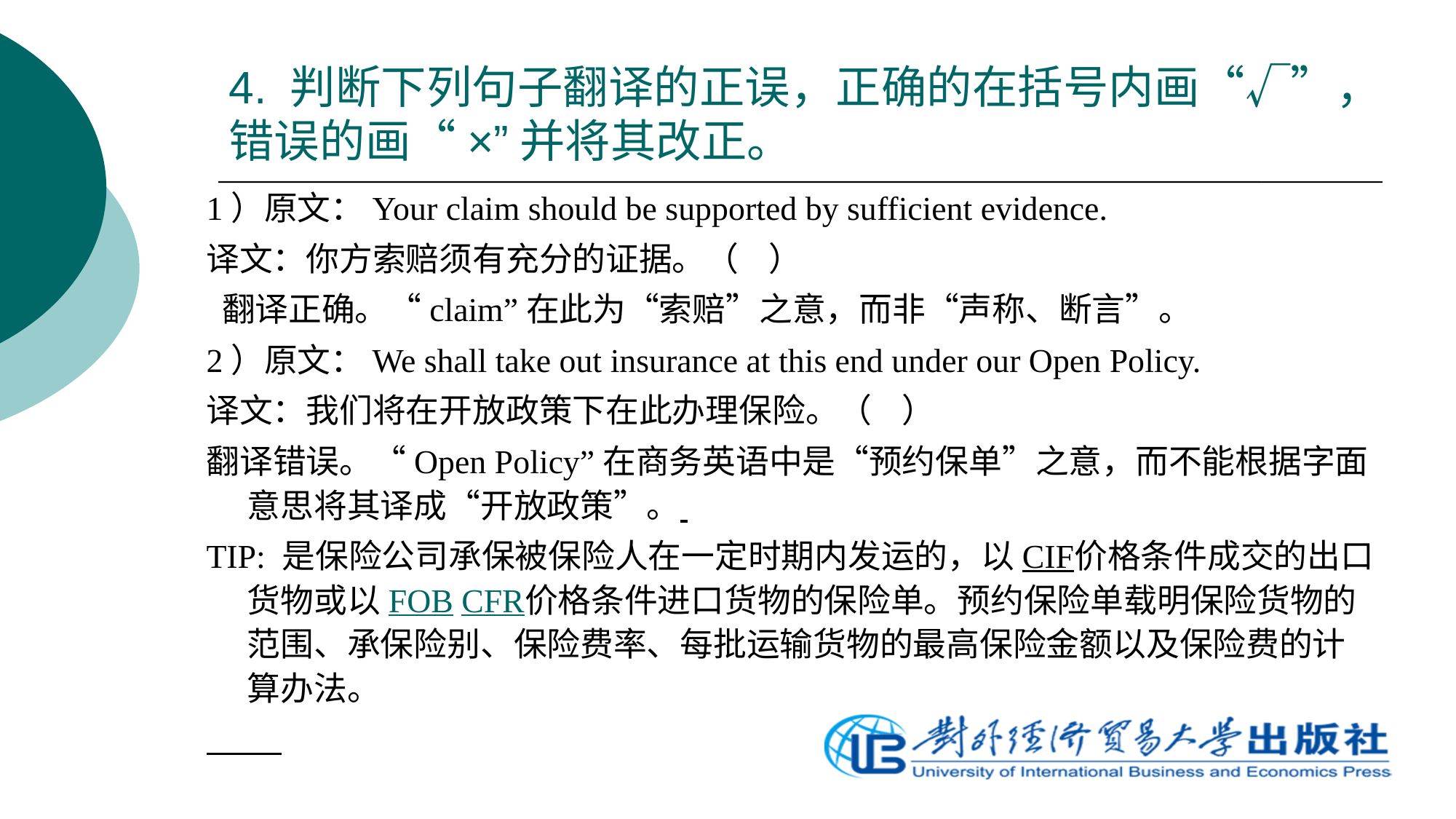

# 4. 判断下列句子翻译的正误，正确的在括号内画“√”，错误的画“×”并将其改正。
1）原文：Your claim should be supported by sufficient evidence.
译文：你方索赔须有充分的证据。（    ）
 翻译正确。“claim”在此为“索赔”之意，而非“声称、断言”。
2）原文：We shall take out insurance at this end under our Open Policy.
译文：我们将在开放政策下在此办理保险。（    ）
翻译错误。“Open Policy”在商务英语中是“预约保单”之意，而不能根据字面意思将其译成“开放政策”。
TIP: 是保险公司承保被保险人在一定时期内发运的，以CIF价格条件成交的出口货物或以FOB CFR价格条件进口货物的保险单。预约保险单载明保险货物的范围、承保险别、保险费率、每批运输货物的最高保险金额以及保险费的计算办法。